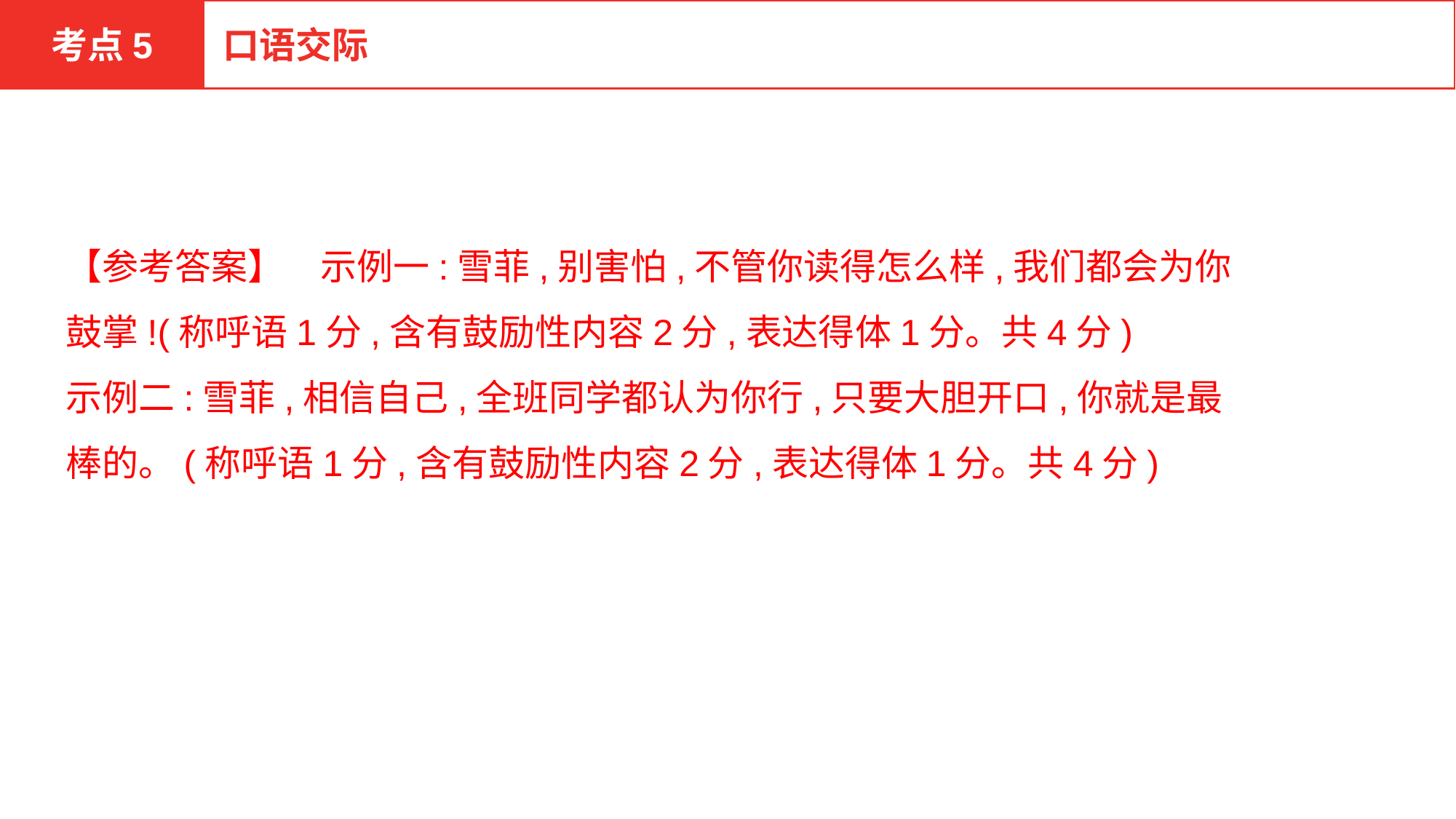

考点5
口语交际
【参考答案】　示例一:雪菲,别害怕,不管你读得怎么样,我们都会为你鼓掌!(称呼语1分,含有鼓励性内容2分,表达得体1分。共4分)
示例二:雪菲,相信自己,全班同学都认为你行,只要大胆开口,你就是最棒的。(称呼语1分,含有鼓励性内容2分,表达得体1分。共4分)